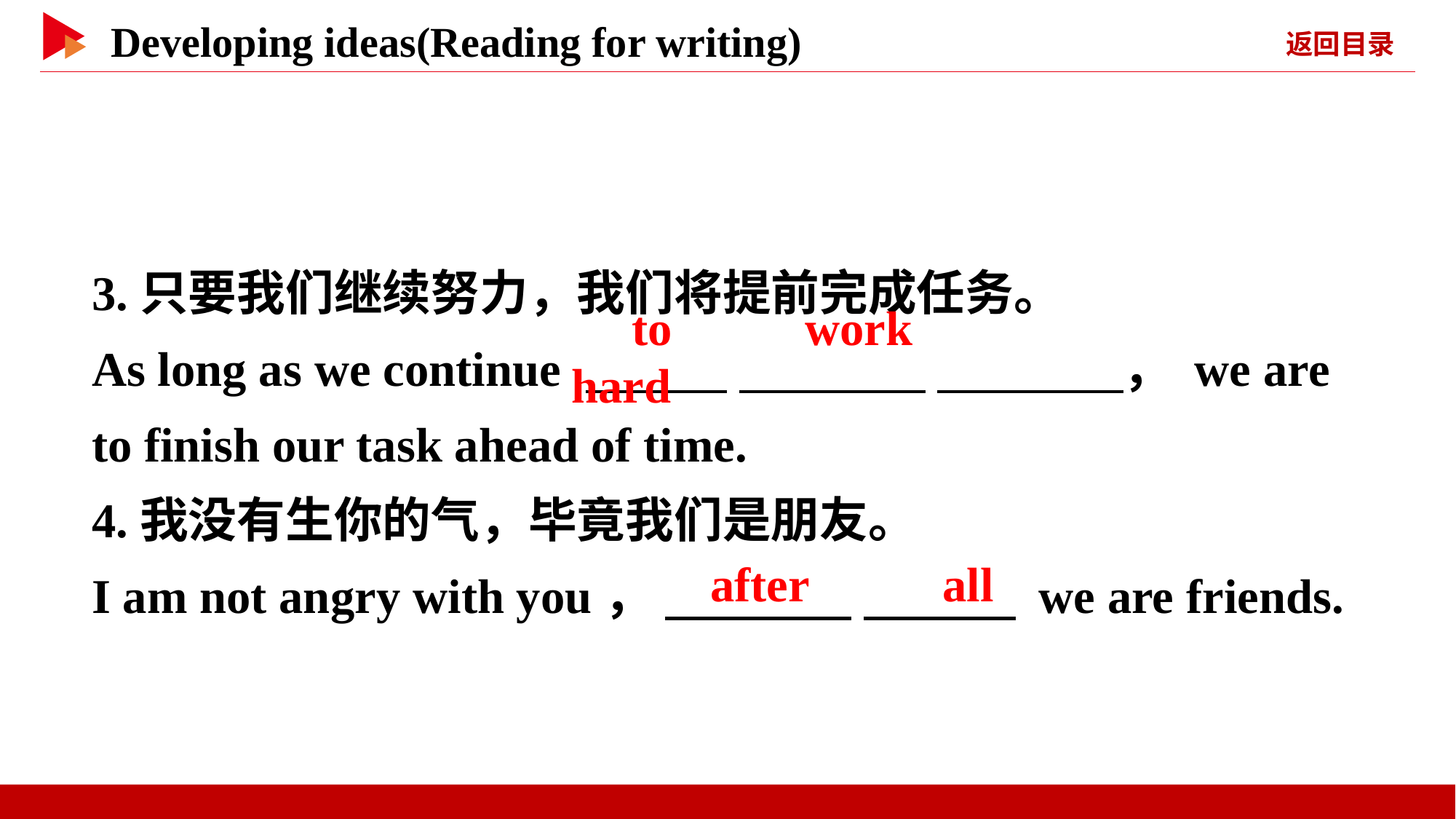

3.只要我们继续努力，我们将提前完成任务。
As long as we continue 　    　 　        　 　        　， we are to finish our task ahead of time.
4.我没有生你的气，毕竟我们是朋友。
I am not angry with you， 　        　 　     　 we are friends.
　to　 　work　 　hard
　after　 　all